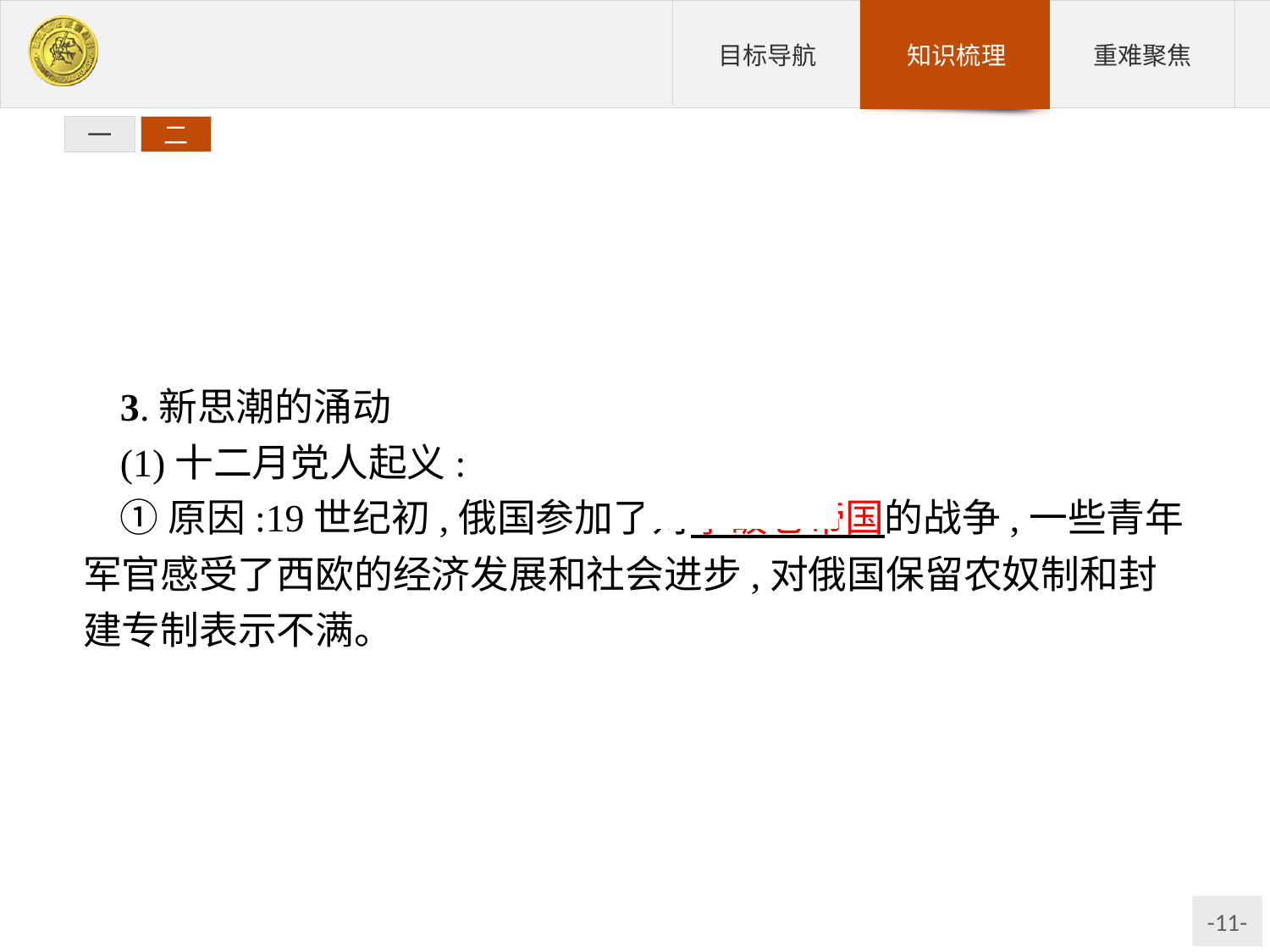

一
二
3.新思潮的涌动
(1)十二月党人起义:
①原因:19世纪初,俄国参加了对拿破仑帝国的战争,一些青年军官感受了西欧的经济发展和社会进步,对俄国保留农奴制和封建专制表示不满。